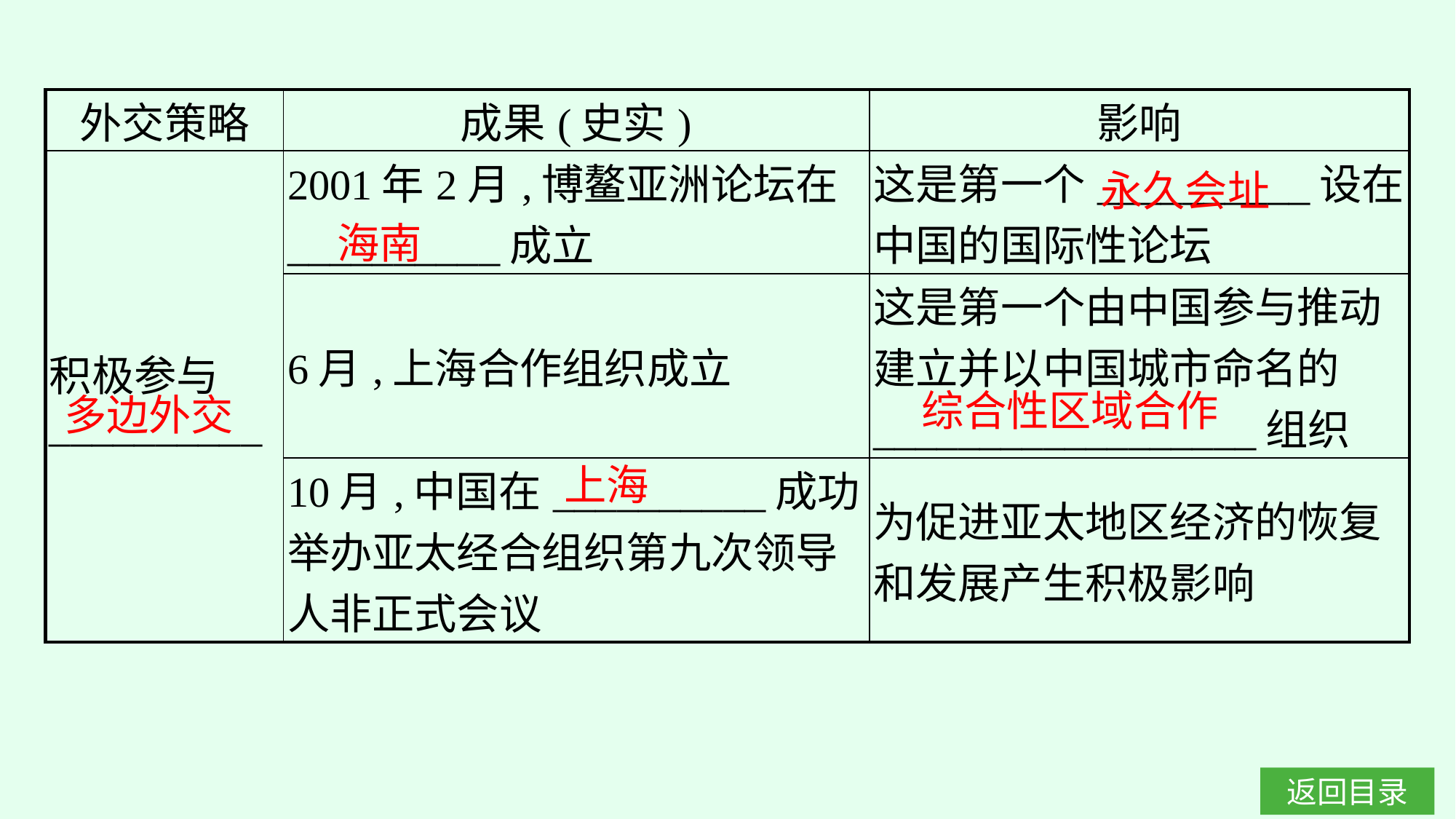

| 外交策略 | 成果(史实) | 影响 |
| --- | --- | --- |
| 积极参与\_\_\_\_\_\_\_\_\_\_ | 2001年2月,博鳌亚洲论坛在\_\_\_\_\_\_\_\_\_\_成立 | 这是第一个\_\_\_\_\_\_\_\_\_\_设在中国的国际性论坛 |
|  | 6月,上海合作组织成立 | 这是第一个由中国参与推动建立并以中国城市命名的\_\_\_\_\_\_\_\_\_\_\_\_\_\_\_\_\_\_组织 |
|  | 10月,中国在\_\_\_\_\_\_\_\_\_\_成功举办亚太经合组织第九次领导人非正式会议 | 为促进亚太地区经济的恢复和发展产生积极影响 |
永久会址
海南
综合性区域合作
多边外交
上海